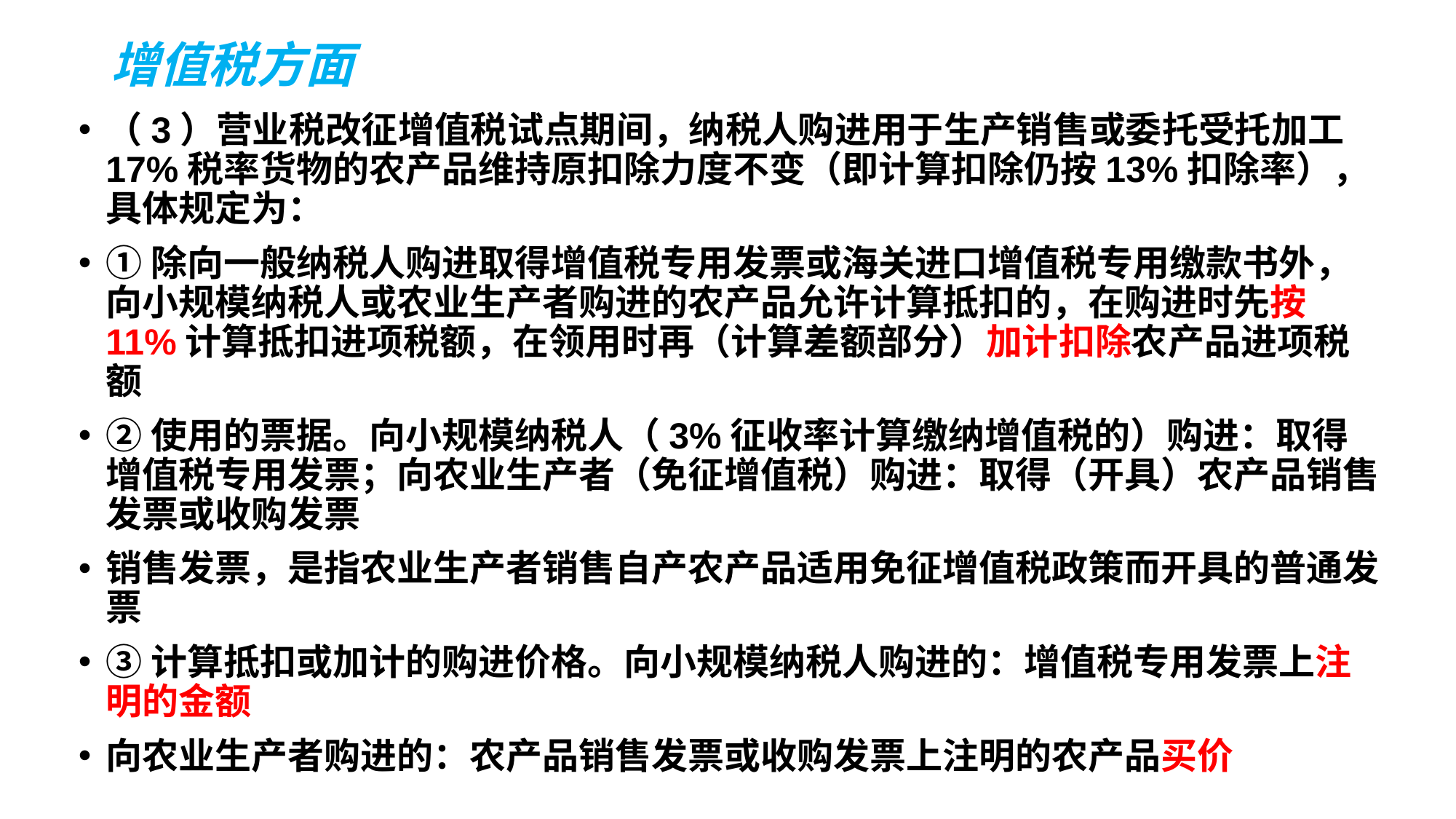

# 增值税方面
（3）营业税改征增值税试点期间，纳税人购进用于生产销售或委托受托加工17%税率货物的农产品维持原扣除力度不变（即计算扣除仍按13%扣除率），具体规定为：
①除向一般纳税人购进取得增值税专用发票或海关进口增值税专用缴款书外，向小规模纳税人或农业生产者购进的农产品允许计算抵扣的，在购进时先按11%计算抵扣进项税额，在领用时再（计算差额部分）加计扣除农产品进项税额
②使用的票据。向小规模纳税人（3%征收率计算缴纳增值税的）购进：取得增值税专用发票；向农业生产者（免征增值税）购进：取得（开具）农产品销售发票或收购发票
销售发票，是指农业生产者销售自产农产品适用免征增值税政策而开具的普通发票
③计算抵扣或加计的购进价格。向小规模纳税人购进的：增值税专用发票上注明的金额
向农业生产者购进的：农产品销售发票或收购发票上注明的农产品买价